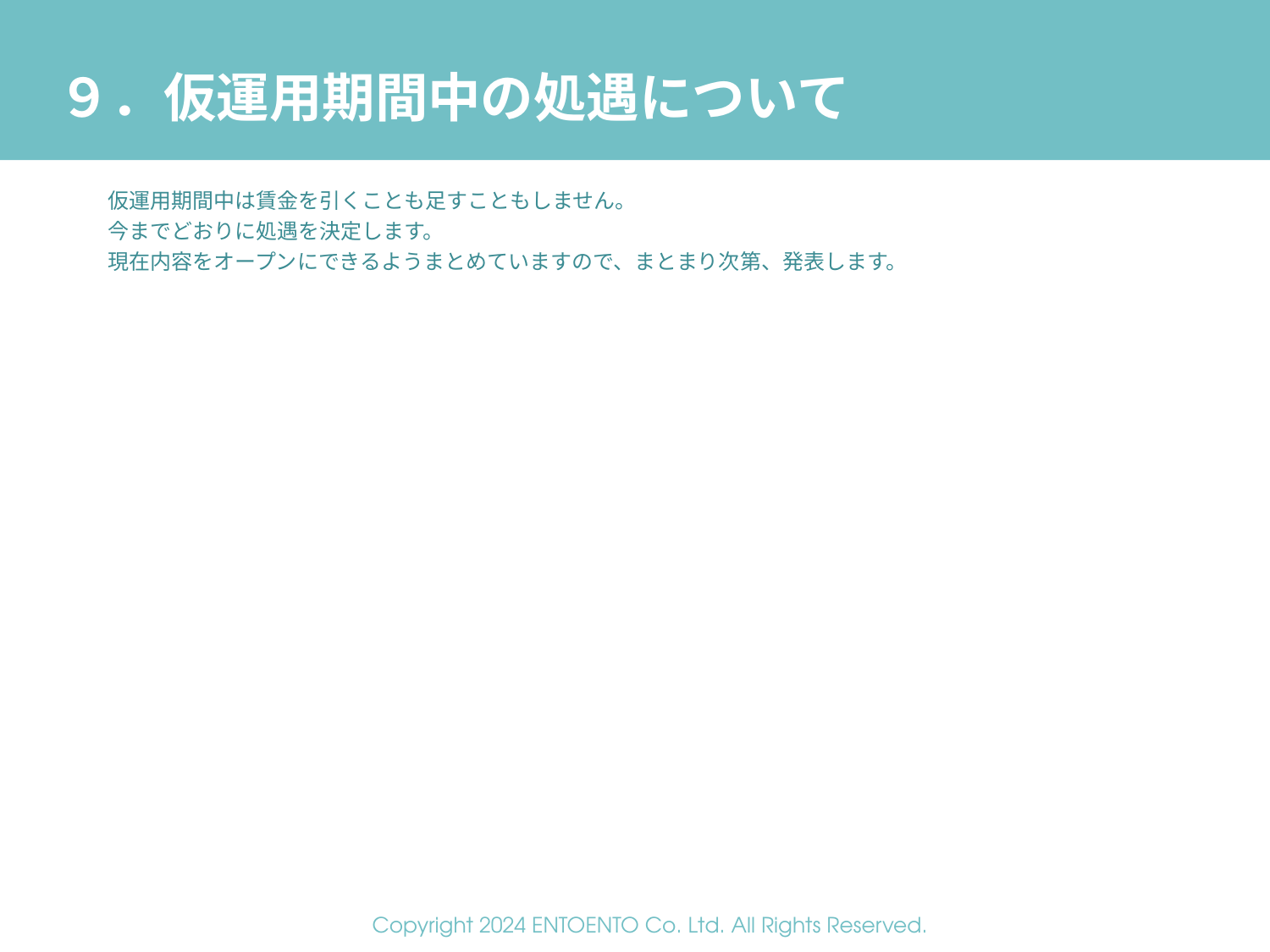

# ９．仮運用期間中の処遇について
仮運用期間中は賃金を引くことも足すこともしません。
今までどおりに処遇を決定します。
現在内容をオープンにできるようまとめていますので、まとまり次第、発表します。
Copyright 2024 ENTOENTO Co. Ltd. All Rights Reserved.